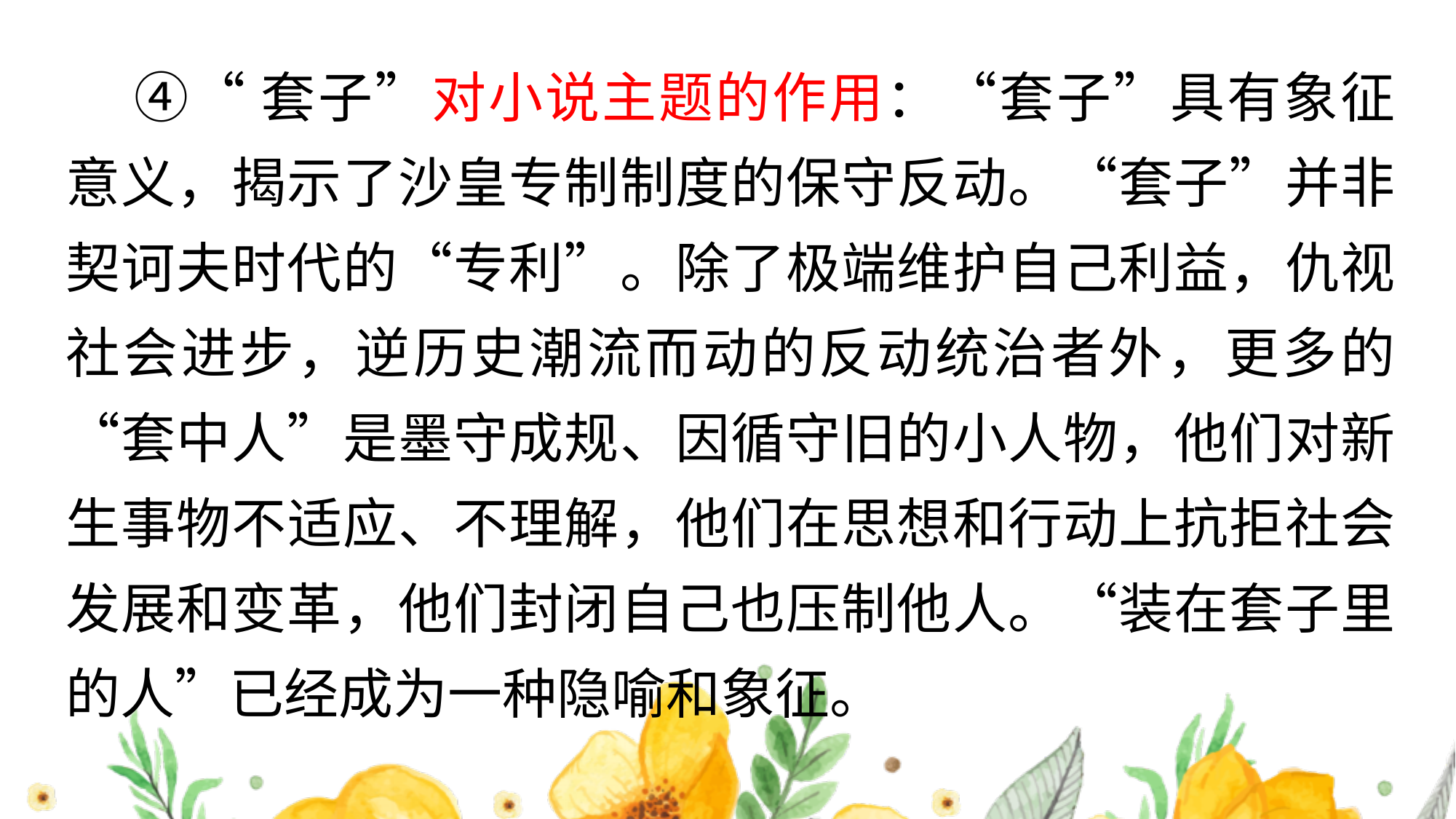

④“套子”对小说主题的作用：“套子”具有象征意义，揭示了沙皇专制制度的保守反动。“套子”并非契诃夫时代的“专利”。除了极端维护自己利益，仇视社会进步，逆历史潮流而动的反动统治者外，更多的“套中人”是墨守成规、因循守旧的小人物，他们对新生事物不适应、不理解，他们在思想和行动上抗拒社会发展和变革，他们封闭自己也压制他人。“装在套子里的人”已经成为一种隐喻和象征。